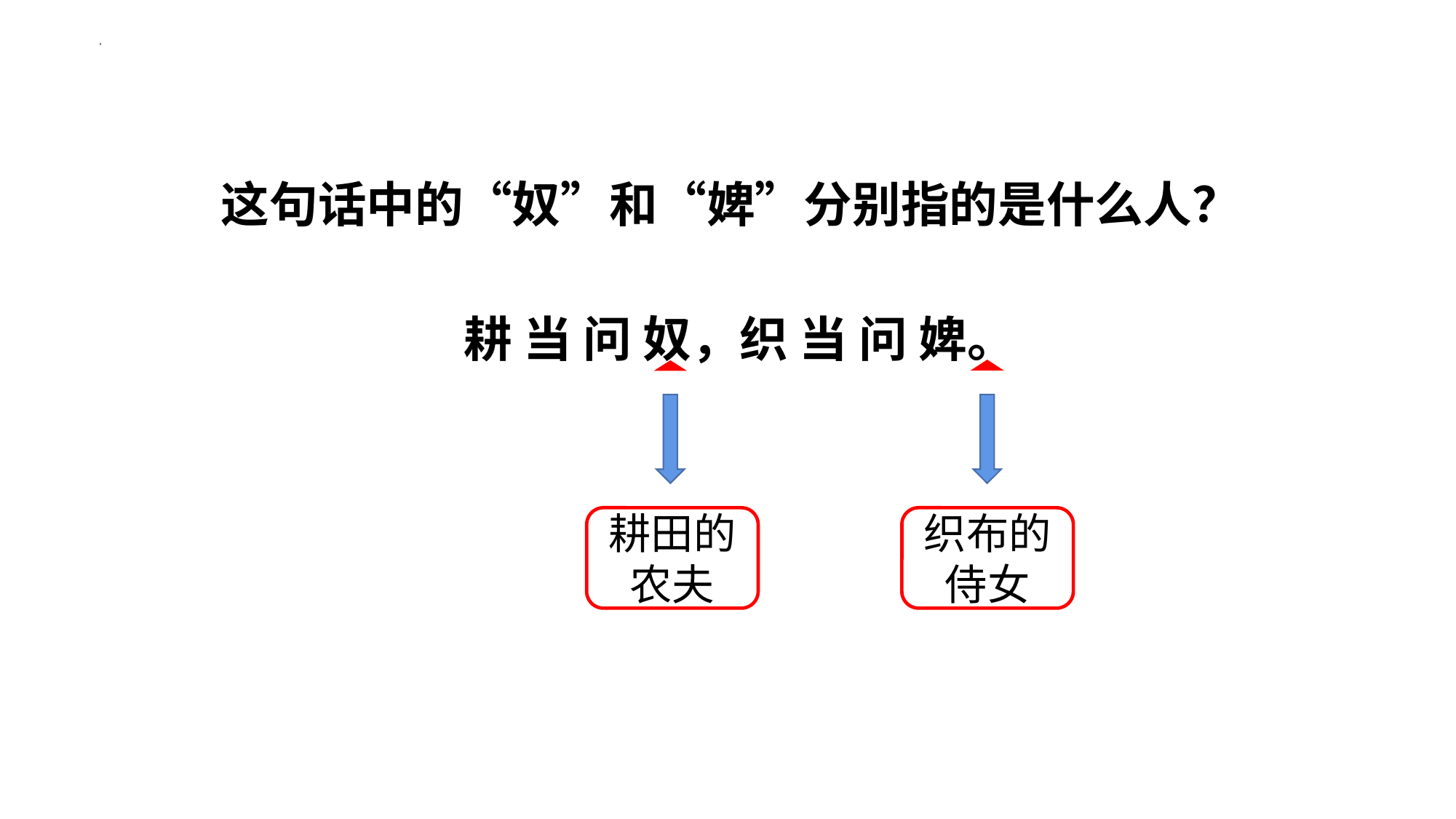

这句话中的“奴”和“婢”分别指的是什么人？
 耕 当 问 奴，织 当 问 婢。

耕田的农夫
织布的侍女